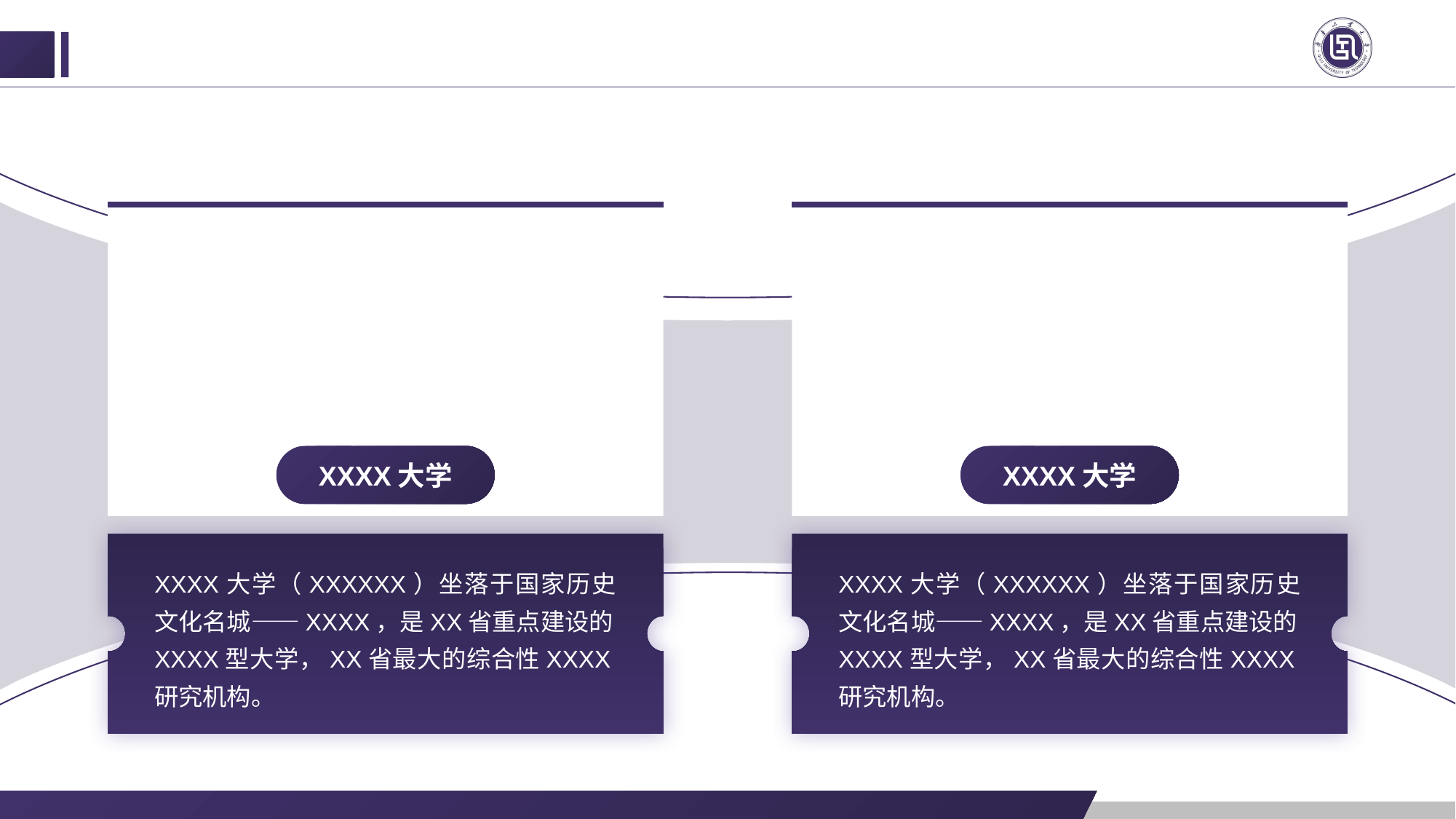

XXXX大学
XXXX大学
XXXX大学（XXXXXX）坐落于国家历史文化名城——XXXX，是XX省重点建设的XXXX型大学，XX省最大的综合性XXXX研究机构。
XXXX大学（XXXXXX）坐落于国家历史文化名城——XXXX，是XX省重点建设的XXXX型大学，XX省最大的综合性XXXX研究机构。